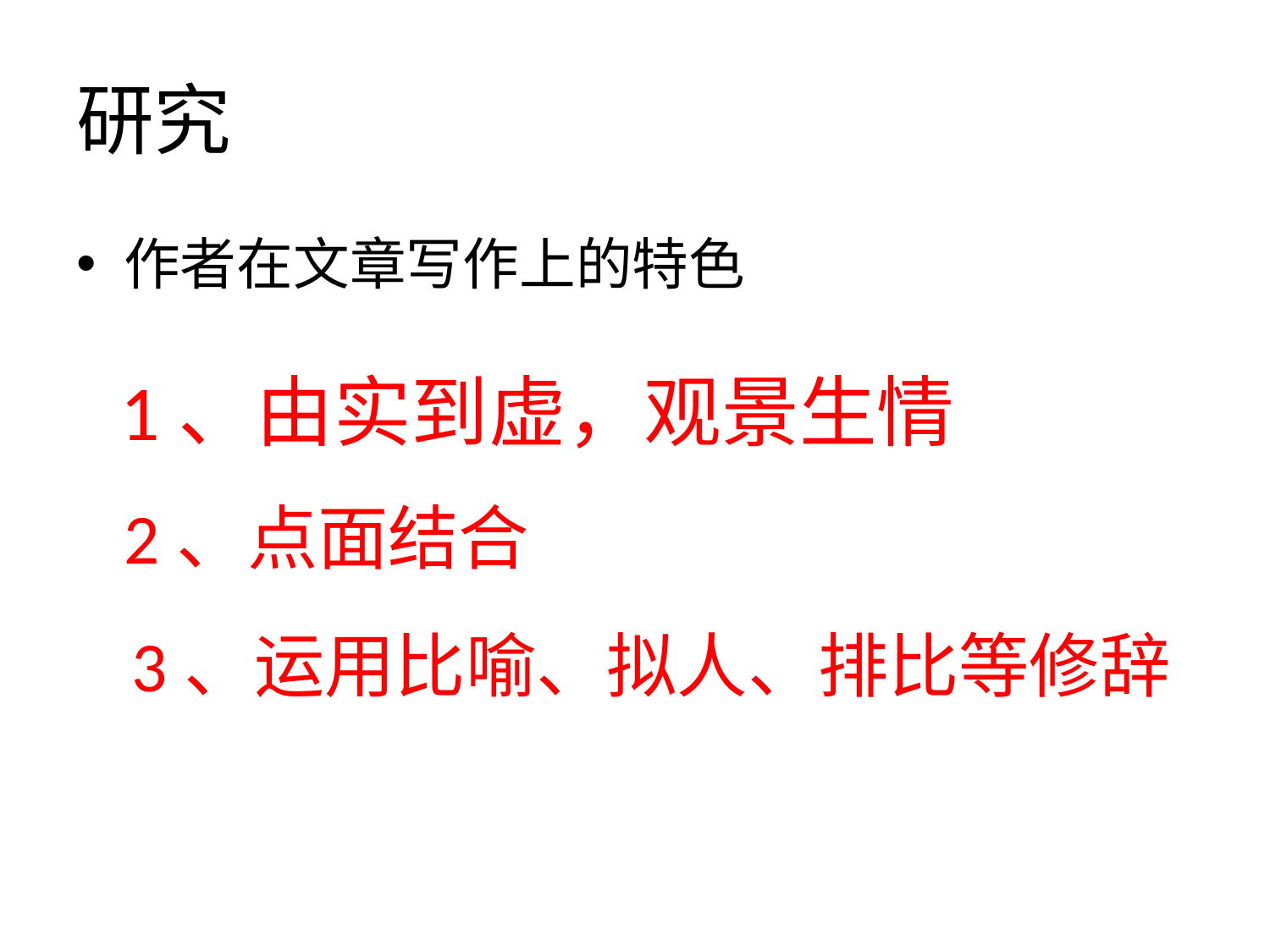

# 研究
作者在文章写作上的特色
1、由实到虚，观景生情
2、点面结合
3、运用比喻、拟人、排比等修辞